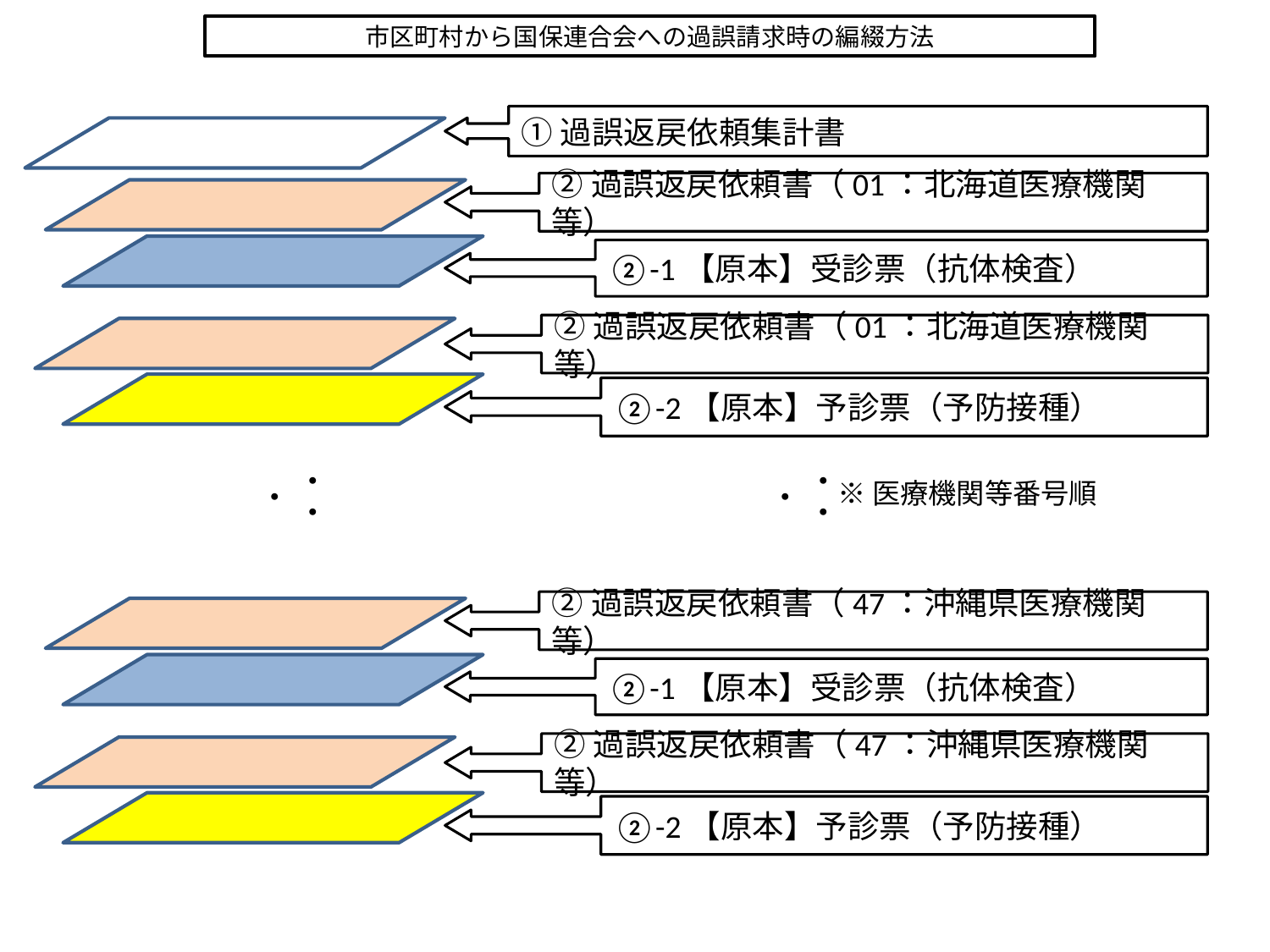

市区町村から国保連合会への過誤請求時の編綴方法
①過誤返戻依頼集計書

②過誤返戻依頼書（01：北海道医療機関等）

②-1【原本】受診票（抗体検査）
②過誤返戻依頼書（01：北海道医療機関等）

②-2【原本】予診票（予防接種）
・・・
・・・
※医療機関等番号順
②過誤返戻依頼書（47：沖縄県医療機関等）

②-1【原本】受診票（抗体検査）
②過誤返戻依頼書（47：沖縄県医療機関等）

②-2【原本】予診票（予防接種）